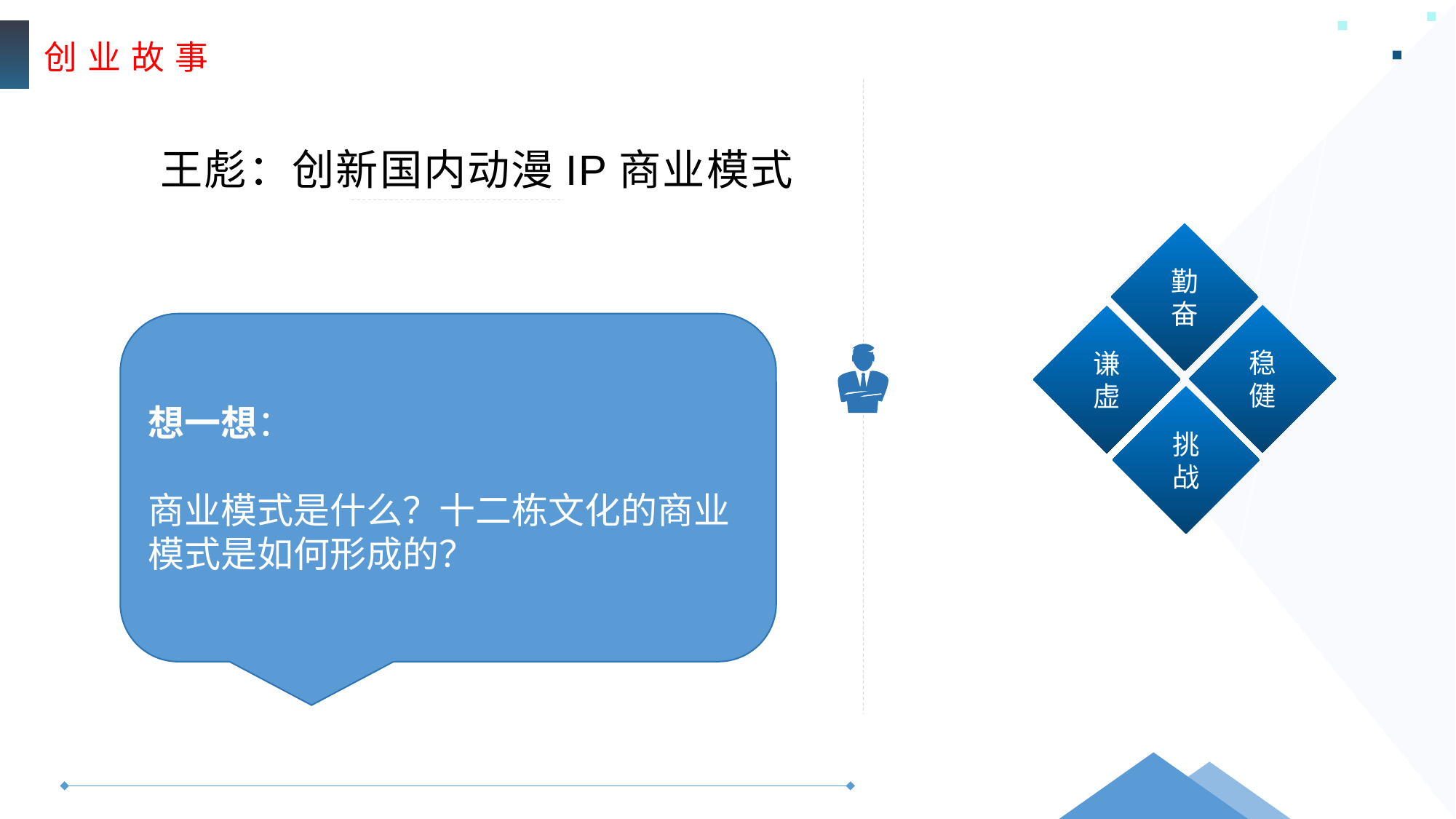

创 业 故 事

王彪：创新国内动漫IP商业模式
勤奋
稳健
谦虚
挑战
想一想：

商业模式是什么？十二栋文化的商业模式是如何形成的？